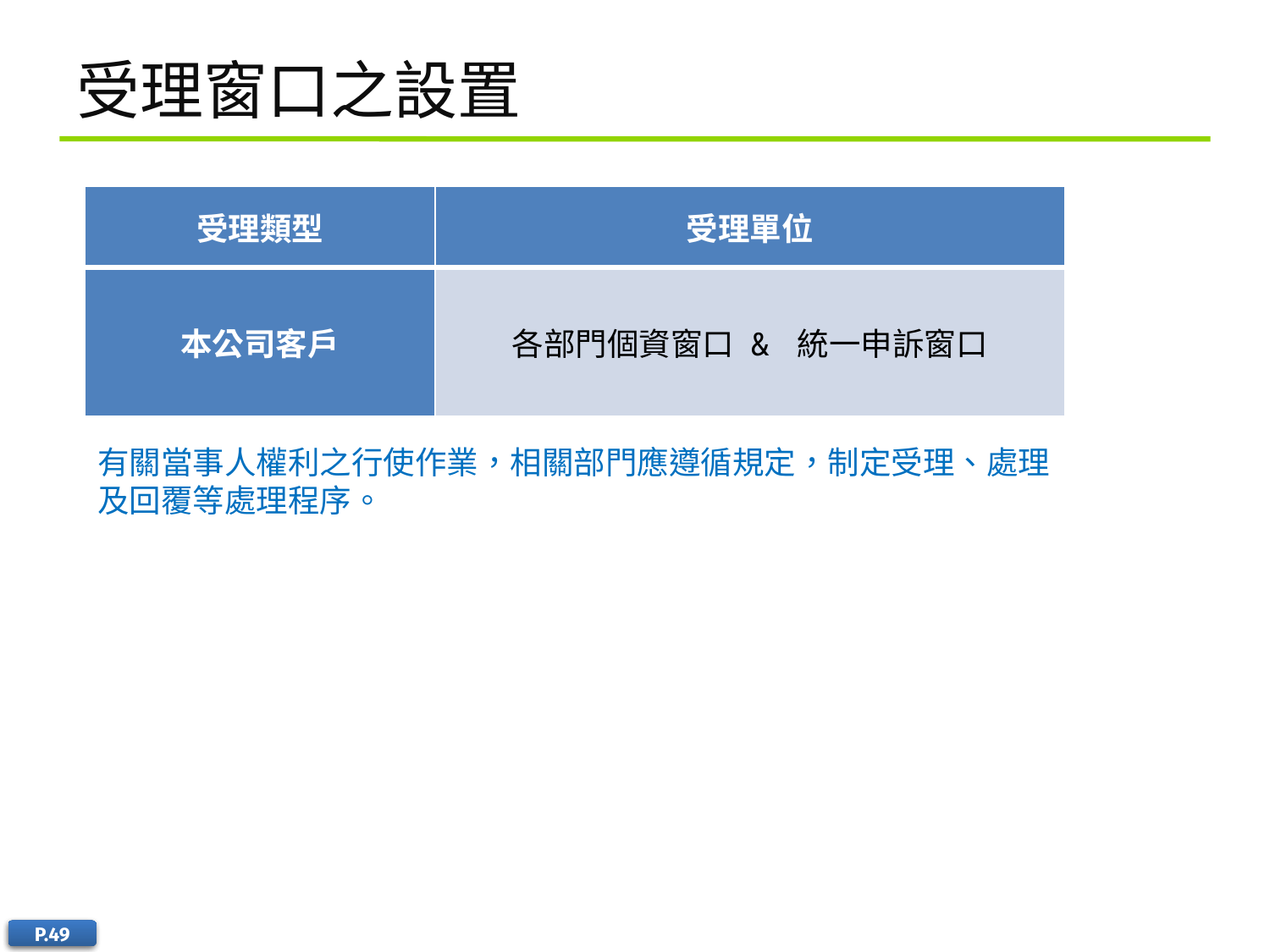

# 受理窗口之設置
| 受理類型 | 受理單位 |
| --- | --- |
| 本公司客戶 | 各部門個資窗口 & 統一申訴窗口 |
有關當事人權利之行使作業，相關部門應遵循規定，制定受理、處理及回覆等處理程序。